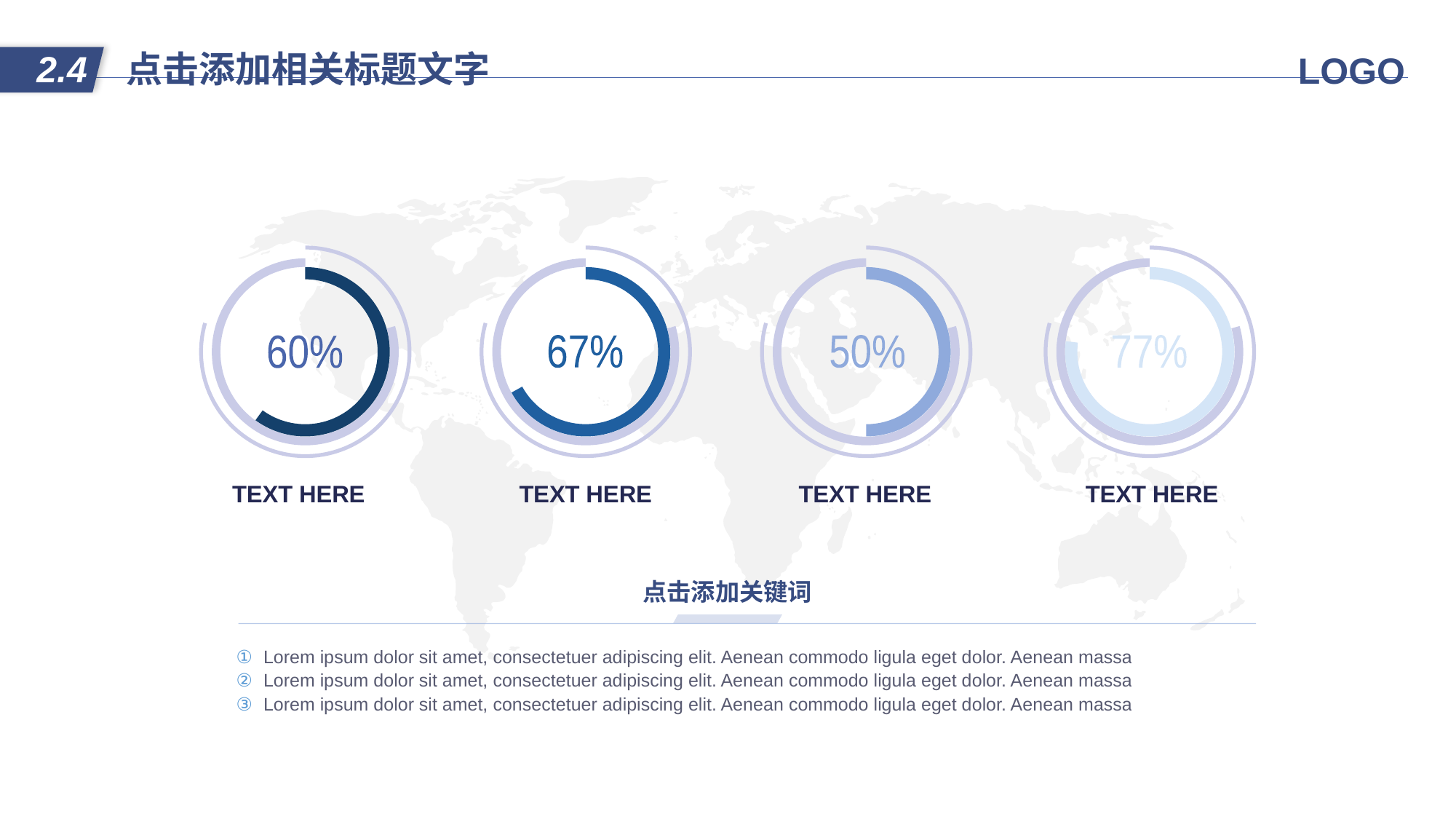

点击添加相关标题文字
2.4
LOGO

77%
50%
67%
60%
TEXT HERE
TEXT HERE
TEXT HERE
TEXT HERE
点击添加关键词

Lorem ipsum dolor sit amet, consectetuer adipiscing elit. Aenean commodo ligula eget dolor. Aenean massa
Lorem ipsum dolor sit amet, consectetuer adipiscing elit. Aenean commodo ligula eget dolor. Aenean massa
Lorem ipsum dolor sit amet, consectetuer adipiscing elit. Aenean commodo ligula eget dolor. Aenean massa